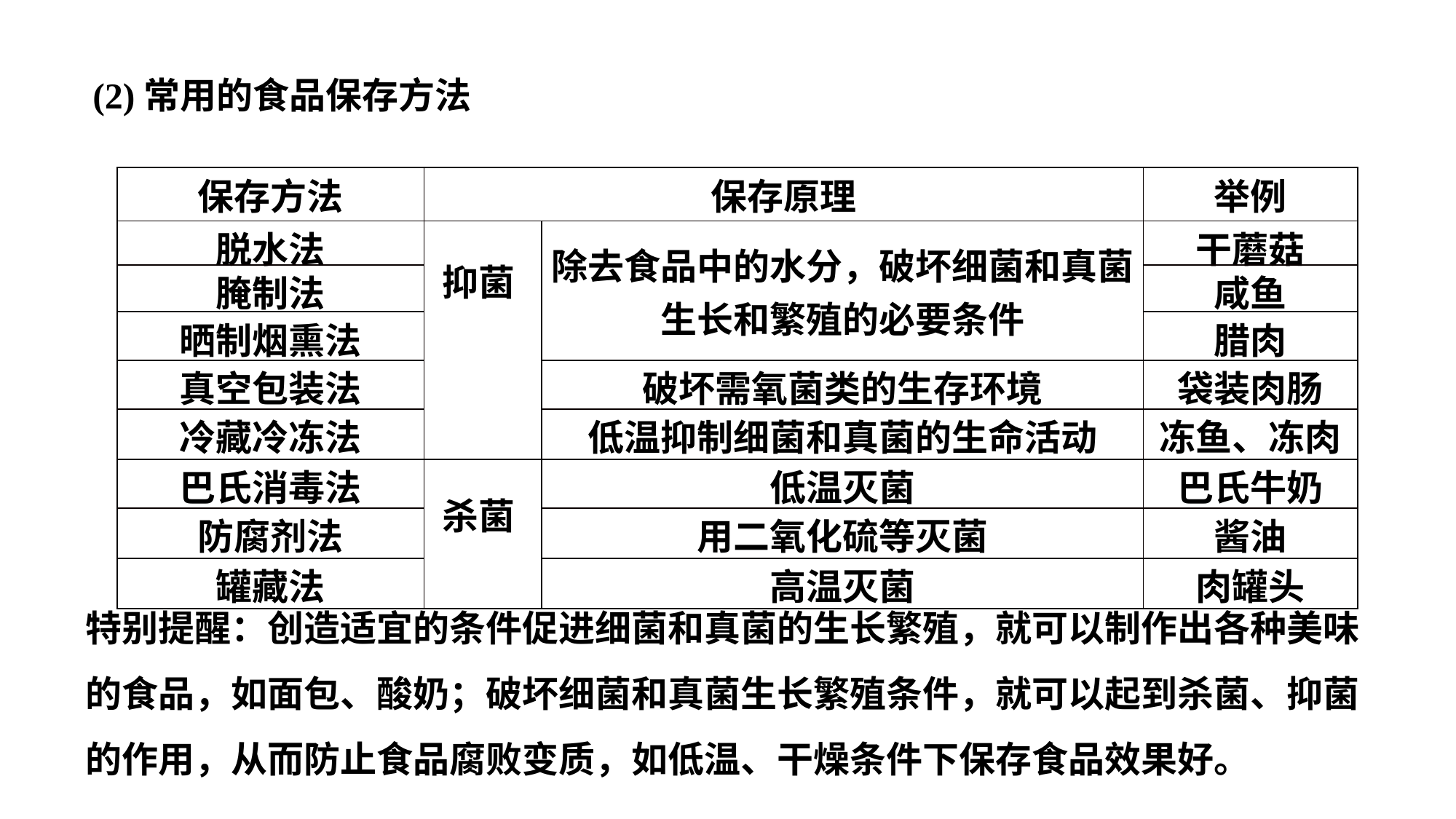

(2)常用的食品保存方法
| 保存方法 | 保存原理 |  | 举例 |
| --- | --- | --- | --- |
| 脱水法 | 抑菌 | 除去食品中的水分，破坏细菌和真菌生长和繁殖的必要条件 | 干蘑菇 |
| 腌制法 |  |  | 咸鱼 |
| 晒制烟熏法 |  |  | 腊肉 |
| 真空包装法 |  | 破坏需氧菌类的生存环境 | 袋装肉肠 |
| 冷藏冷冻法 |  | 低温抑制细菌和真菌的生命活动 | 冻鱼、冻肉 |
| 巴氏消毒法 | 杀菌 | 低温灭菌 | 巴氏牛奶 |
| 防腐剂法 |  | 用二氧化硫等灭菌 | 酱油 |
| 罐藏法 |  | 高温灭菌 | 肉罐头 |
特别提醒：创造适宜的条件促进细菌和真菌的生长繁殖，就可以制作出各种美味的食品，如面包、酸奶；破坏细菌和真菌生长繁殖条件，就可以起到杀菌、抑菌的作用，从而防止食品腐败变质，如低温、干燥条件下保存食品效果好。